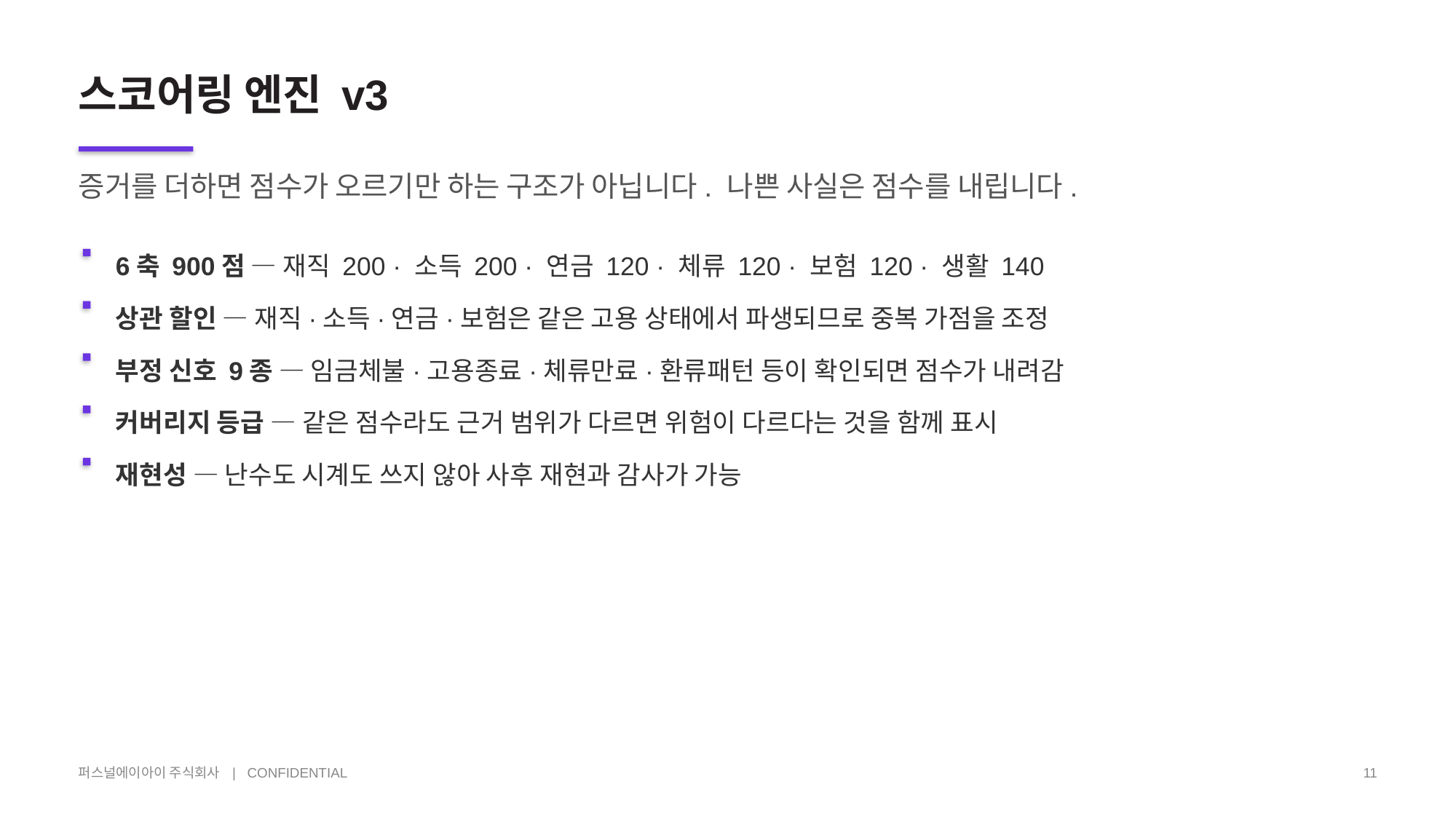

스코어링 엔진 v3

증거를 더하면 점수가 오르기만 하는 구조가 아닙니다. 나쁜 사실은 점수를 내립니다.
6축 900점 — 재직 200 · 소득 200 · 연금 120 · 체류 120 · 보험 120 · 생활 140

상관 할인 — 재직·소득·연금·보험은 같은 고용 상태에서 파생되므로 중복 가점을 조정

부정 신호 9종 — 임금체불·고용종료·체류만료·환류패턴 등이 확인되면 점수가 내려감

커버리지 등급 — 같은 점수라도 근거 범위가 다르면 위험이 다르다는 것을 함께 표시

재현성 — 난수도 시계도 쓰지 않아 사후 재현과 감사가 가능

퍼스널에이아이 주식회사   |   CONFIDENTIAL
11